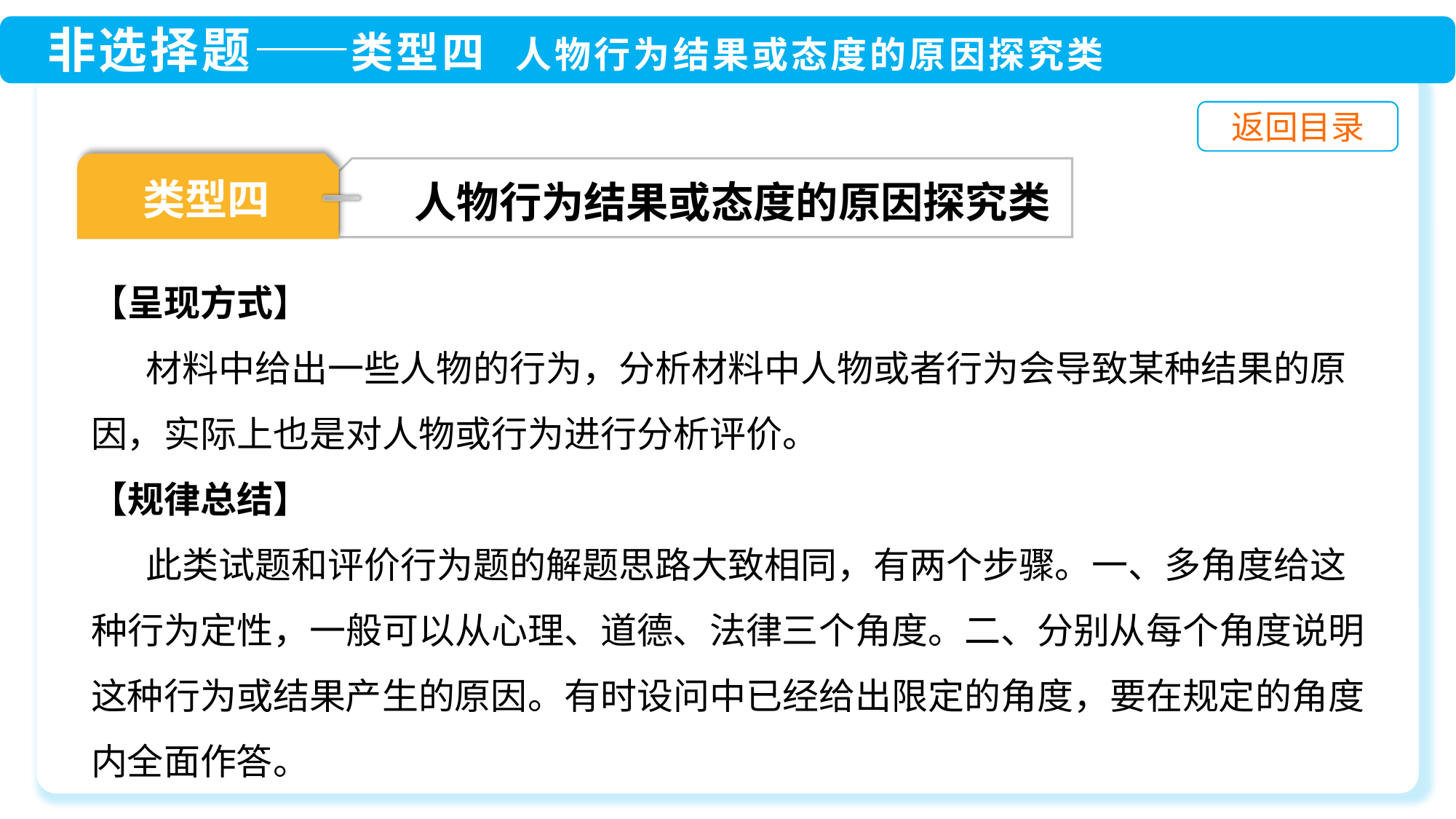

类型四
人物行为结果或态度的原因探究类

【呈现方式】
材料中给出一些人物的行为，分析材料中人物或者行为会导致某种结果的原因，实际上也是对人物或行为进行分析评价。
【规律总结】
此类试题和评价行为题的解题思路大致相同，有两个步骤。一、多角度给这种行为定性，一般可以从心理、道德、法律三个角度。二、分别从每个角度说明这种行为或结果产生的原因。有时设问中已经给出限定的角度，要在规定的角度内全面作答。